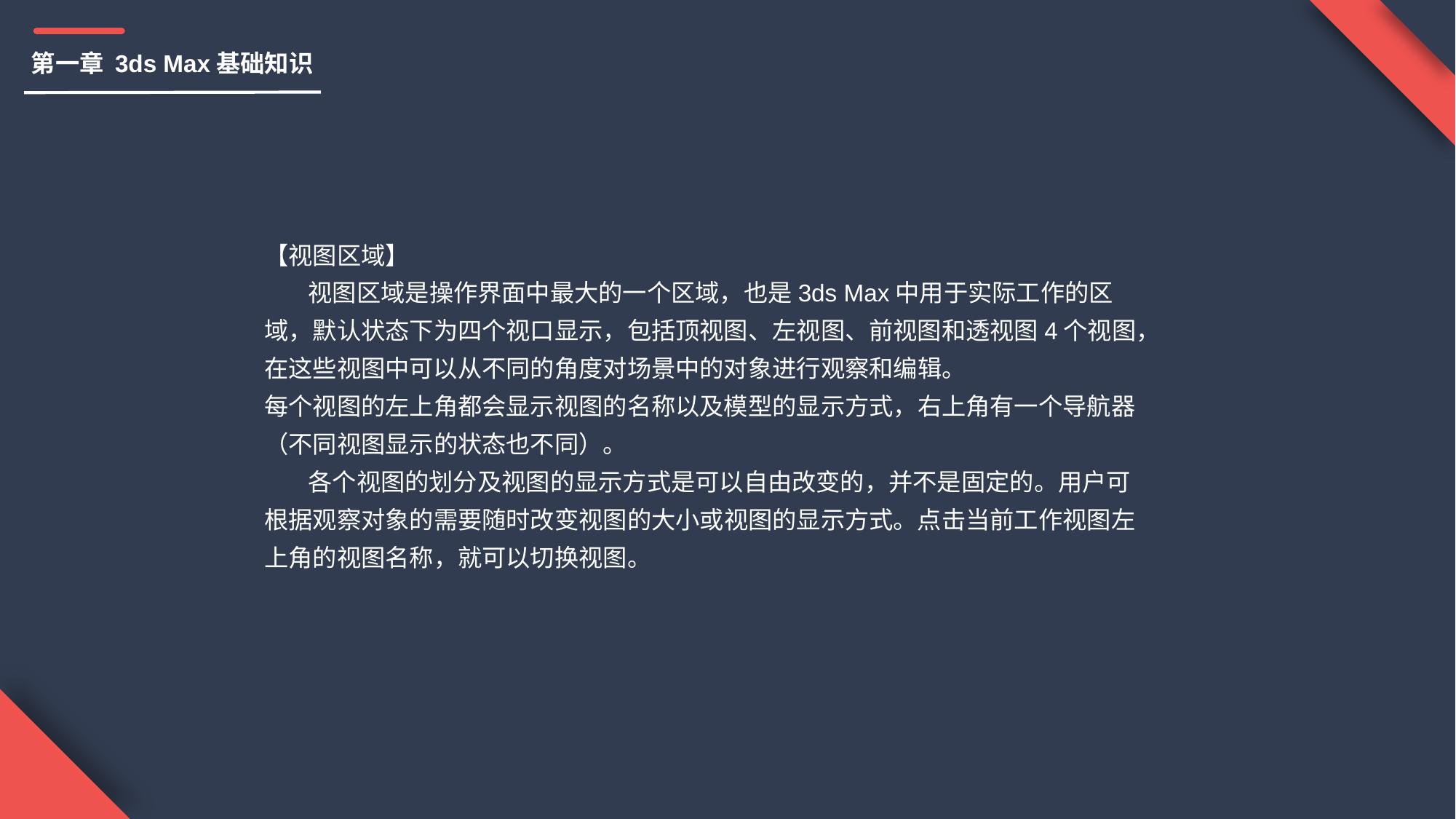

第一章 3ds Max基础知识
【视图区域】
       视图区域是操作界面中最大的一个区域，也是3ds Max中用于实际工作的区域，默认状态下为四个视口显示，包括顶视图、左视图、前视图和透视图4个视图，在这些视图中可以从不同的角度对场景中的对象进行观察和编辑。
每个视图的左上角都会显示视图的名称以及模型的显示方式，右上角有一个导航器（不同视图显示的状态也不同）。
       各个视图的划分及视图的显示方式是可以自由改变的，并不是固定的。用户可根据观察对象的需要随时改变视图的大小或视图的显示方式。点击当前工作视图左上角的视图名称，就可以切换视图。